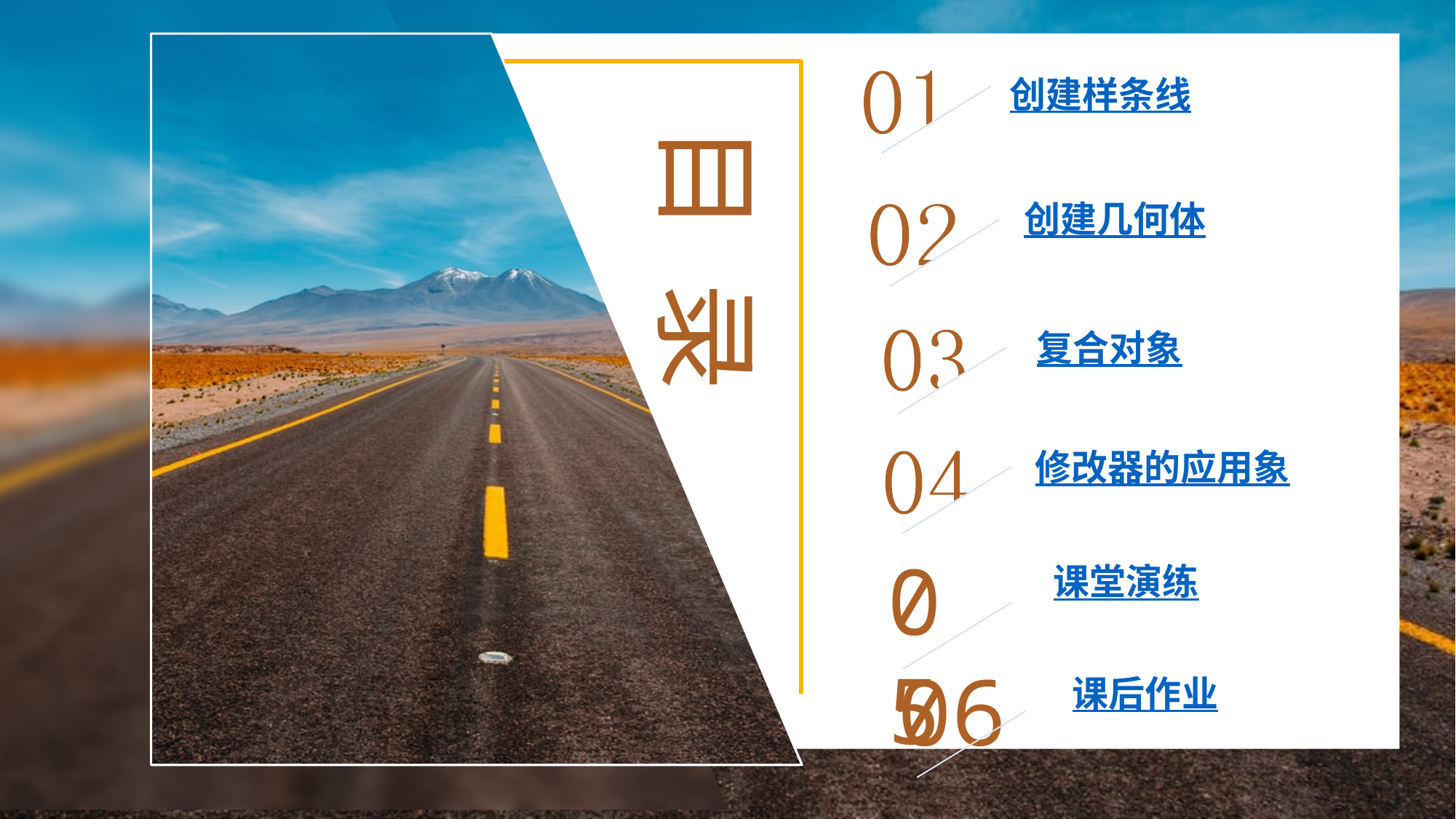

创建样条线

创建几何体

复合对象

修改器的应用象

05
课堂演练
06
课后作业